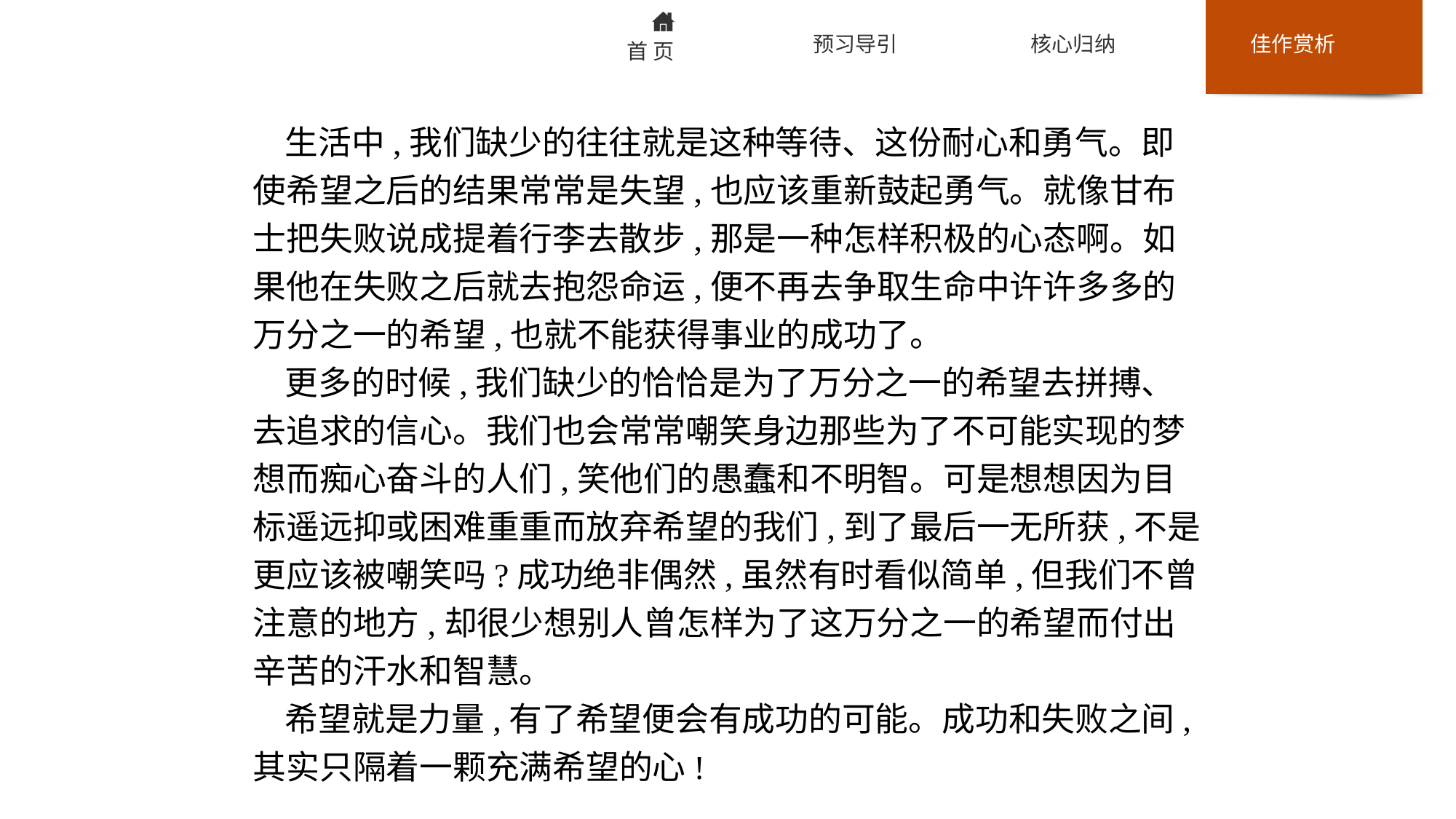

生活中,我们缺少的往往就是这种等待、这份耐心和勇气。即使希望之后的结果常常是失望,也应该重新鼓起勇气。就像甘布士把失败说成提着行李去散步,那是一种怎样积极的心态啊。如果他在失败之后就去抱怨命运,便不再去争取生命中许许多多的万分之一的希望,也就不能获得事业的成功了。
更多的时候,我们缺少的恰恰是为了万分之一的希望去拼搏、去追求的信心。我们也会常常嘲笑身边那些为了不可能实现的梦想而痴心奋斗的人们,笑他们的愚蠢和不明智。可是想想因为目标遥远抑或困难重重而放弃希望的我们,到了最后一无所获,不是更应该被嘲笑吗?成功绝非偶然,虽然有时看似简单,但我们不曾注意的地方,却很少想别人曾怎样为了这万分之一的希望而付出辛苦的汗水和智慧。
希望就是力量,有了希望便会有成功的可能。成功和失败之间,其实只隔着一颗充满希望的心!